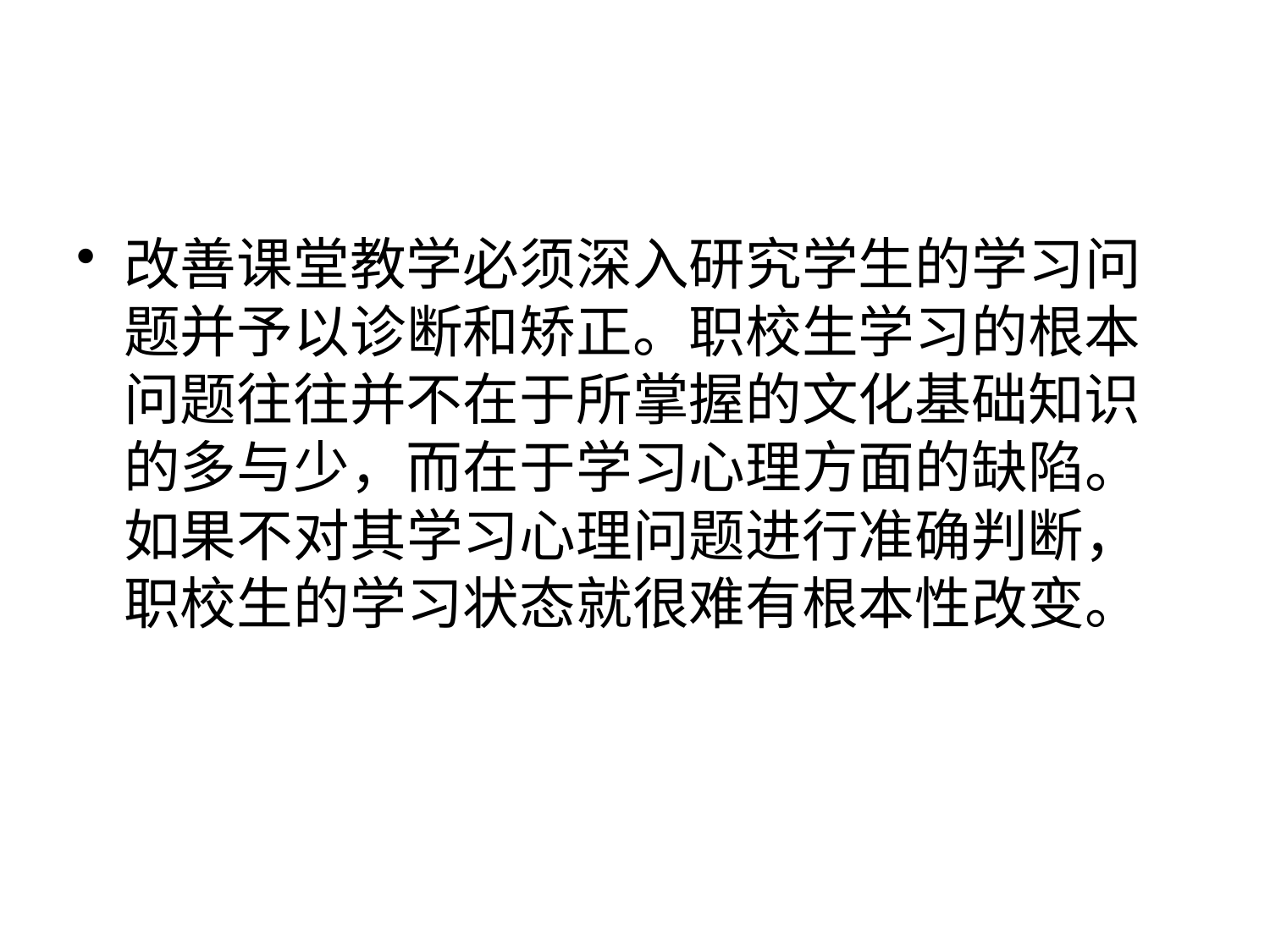

#
改善课堂教学必须深入研究学生的学习问题并予以诊断和矫正。职校生学习的根本问题往往并不在于所掌握的文化基础知识的多与少，而在于学习心理方面的缺陷。如果不对其学习心理问题进行准确判断，职校生的学习状态就很难有根本性改变。